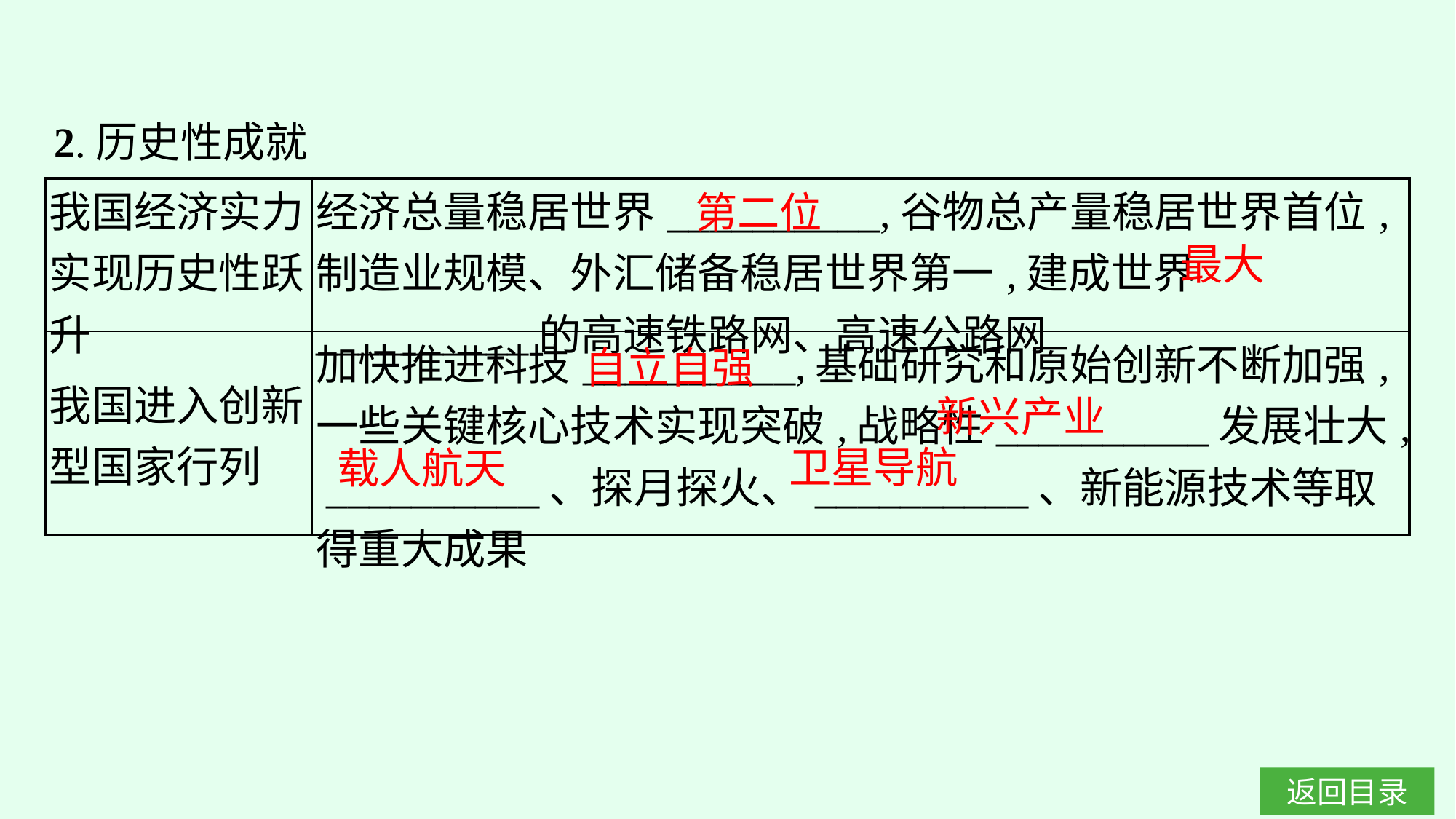

2.历史性成就
第二位
| 我国经济实力实现历史性跃升 | 经济总量稳居世界\_\_\_\_\_\_\_\_\_\_,谷物总产量稳居世界首位,制造业规模、外汇储备稳居世界第一,建成世界\_\_\_\_\_\_\_\_\_\_的高速铁路网、高速公路网 |
| --- | --- |
| 我国进入创新型国家行列 | 加快推进科技\_\_\_\_\_\_\_\_\_\_,基础研究和原始创新不断加强,一些关键核心技术实现突破,战略性\_\_\_\_\_\_\_\_\_\_发展壮大, \_\_\_\_\_\_\_\_\_\_、探月探火、\_\_\_\_\_\_\_\_\_\_、新能源技术等取得重大成果 |
最大
自立自强
新兴产业
卫星导航
载人航天